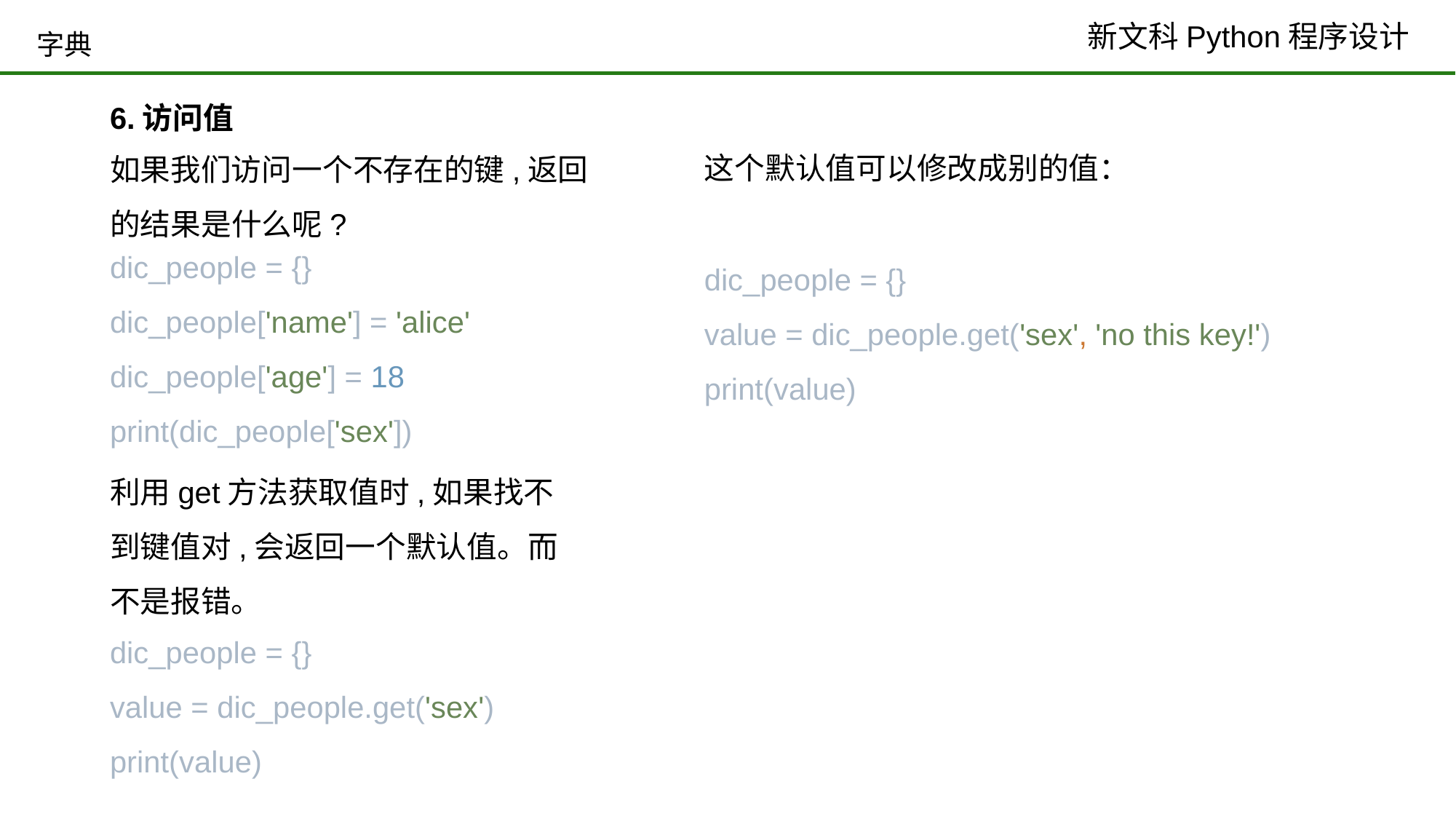

# 字典
6.访问值
这个默认值可以修改成别的值：
如果我们访问一个不存在的键,返回的结果是什么呢?
dic_people = {}
dic_people['name'] = 'alice'
dic_people['age'] = 18
print(dic_people['sex'])
dic_people = {}
value = dic_people.get('sex', 'no this key!')
print(value)
利用get方法获取值时,如果找不到键值对,会返回一个默认值。而不是报错。
dic_people = {}
value = dic_people.get('sex')
print(value)